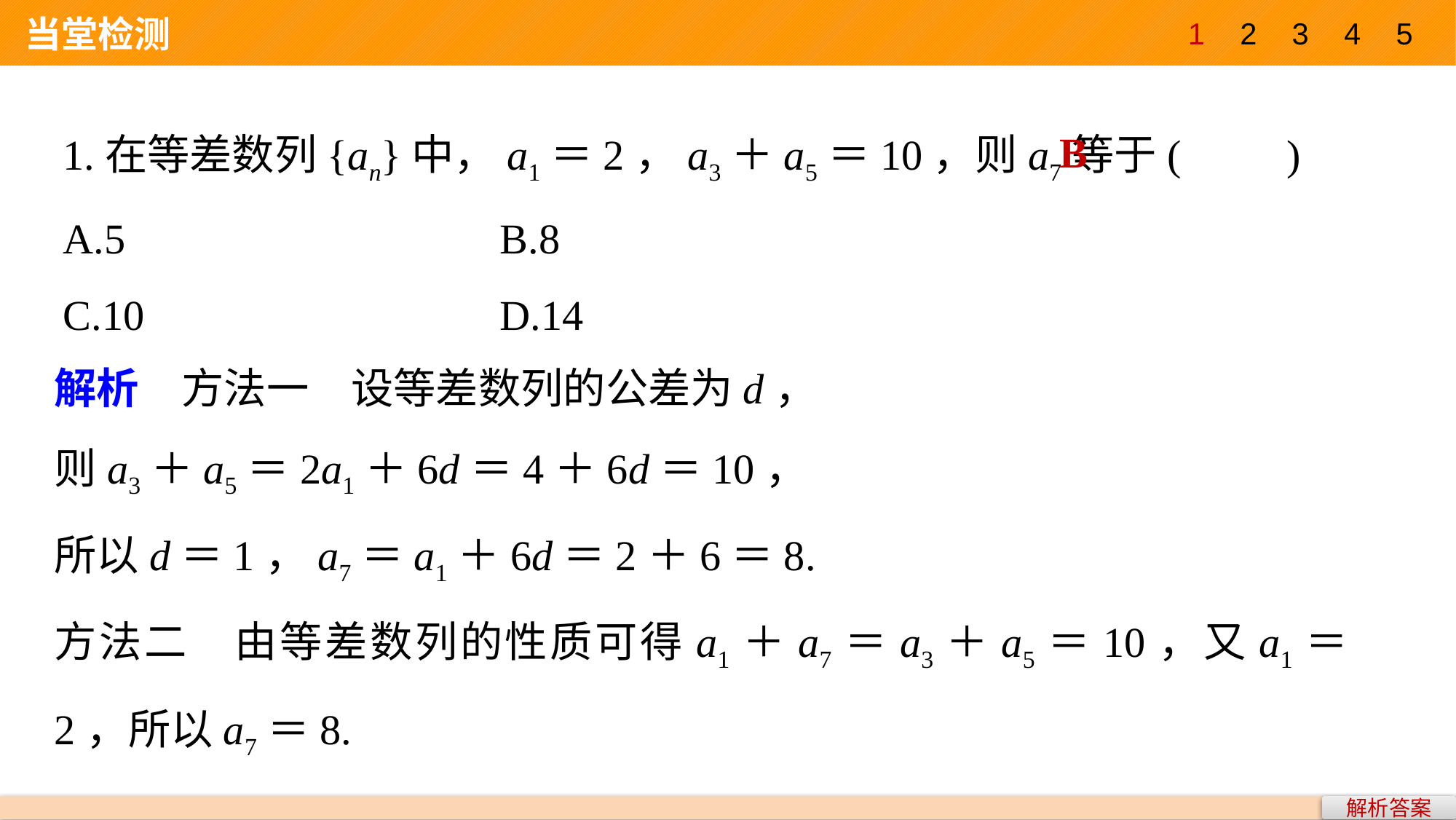

1
2
3
4
5
  当堂检测
1.在等差数列{an}中，a1＝2，a3＋a5＝10，则a7等于(　　)
A.5  				B.8
C.10  				D.14
B
解析　方法一　设等差数列的公差为d，
则a3＋a5＝2a1＋6d＝4＋6d＝10，
所以d＝1，a7＝a1＋6d＝2＋6＝8.
方法二　由等差数列的性质可得a1＋a7＝a3＋a5＝10，又a1＝2，所以a7＝8.
解析答案